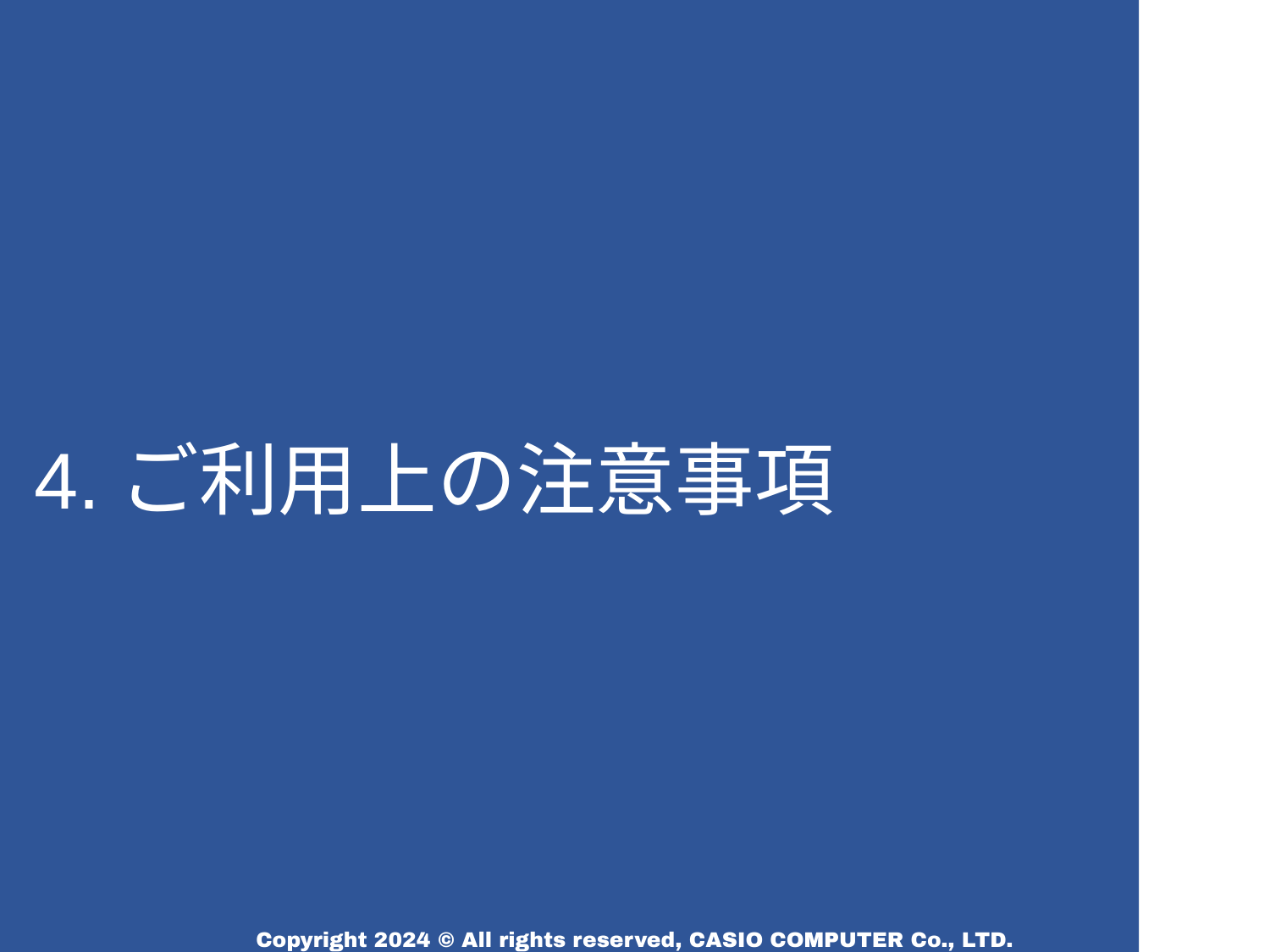

4.ご利用上の注意事項
Copyright 2024 © All rights reserved, CASIO COMPUTER Co., LTD.